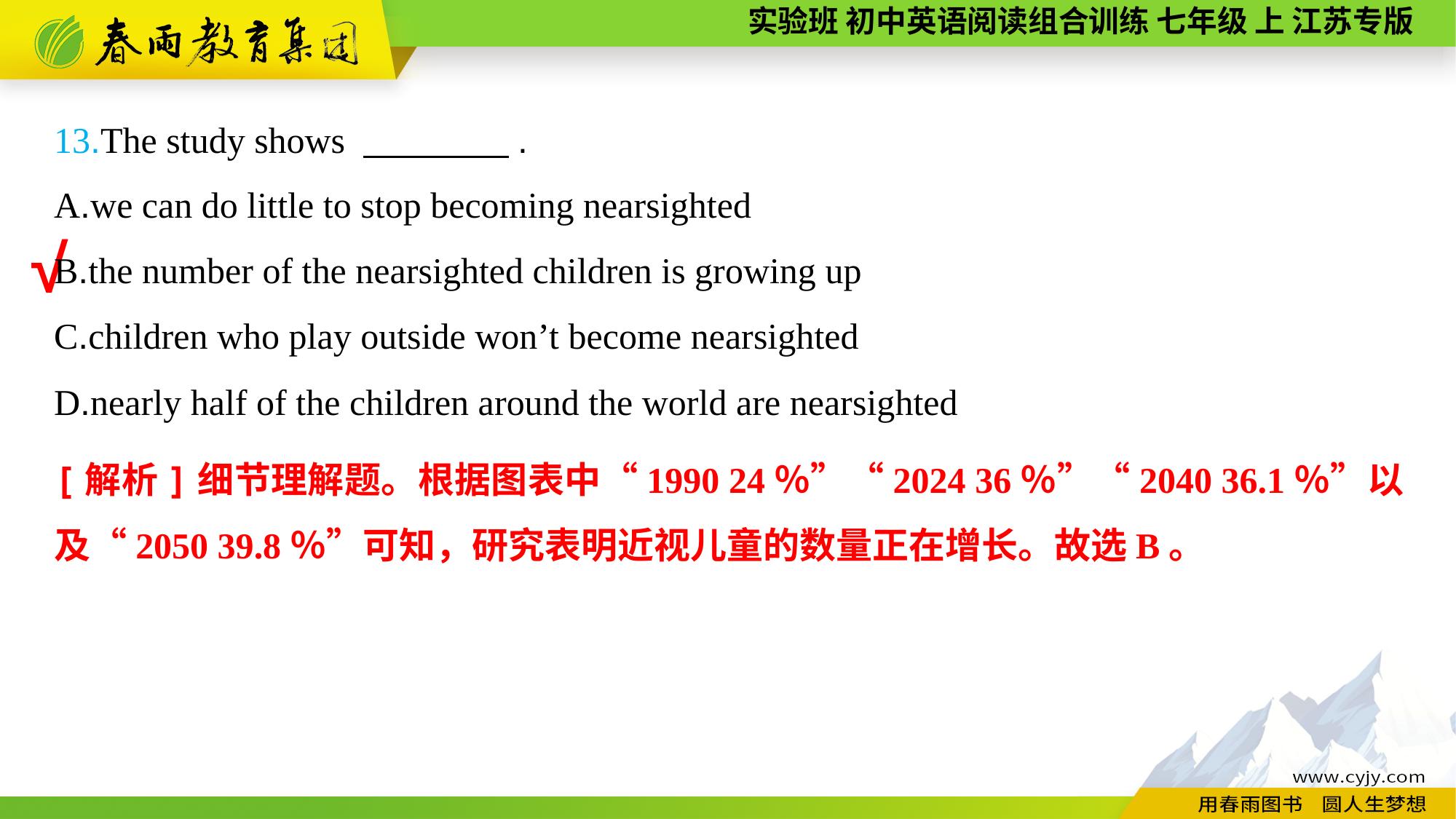

13.The study shows 　　　　.
A.we can do little to stop becoming nearsighted
B.the number of the nearsighted children is growing up
C.children who play outside won’t become nearsighted
D.nearly half of the children around the world are nearsighted
√
[解析]细节理解题。根据图表中“1990 24％”“2024 36％”“2040 36.1％”以及“2050 39.8％”可知，研究表明近视儿童的数量正在增长。故选B。